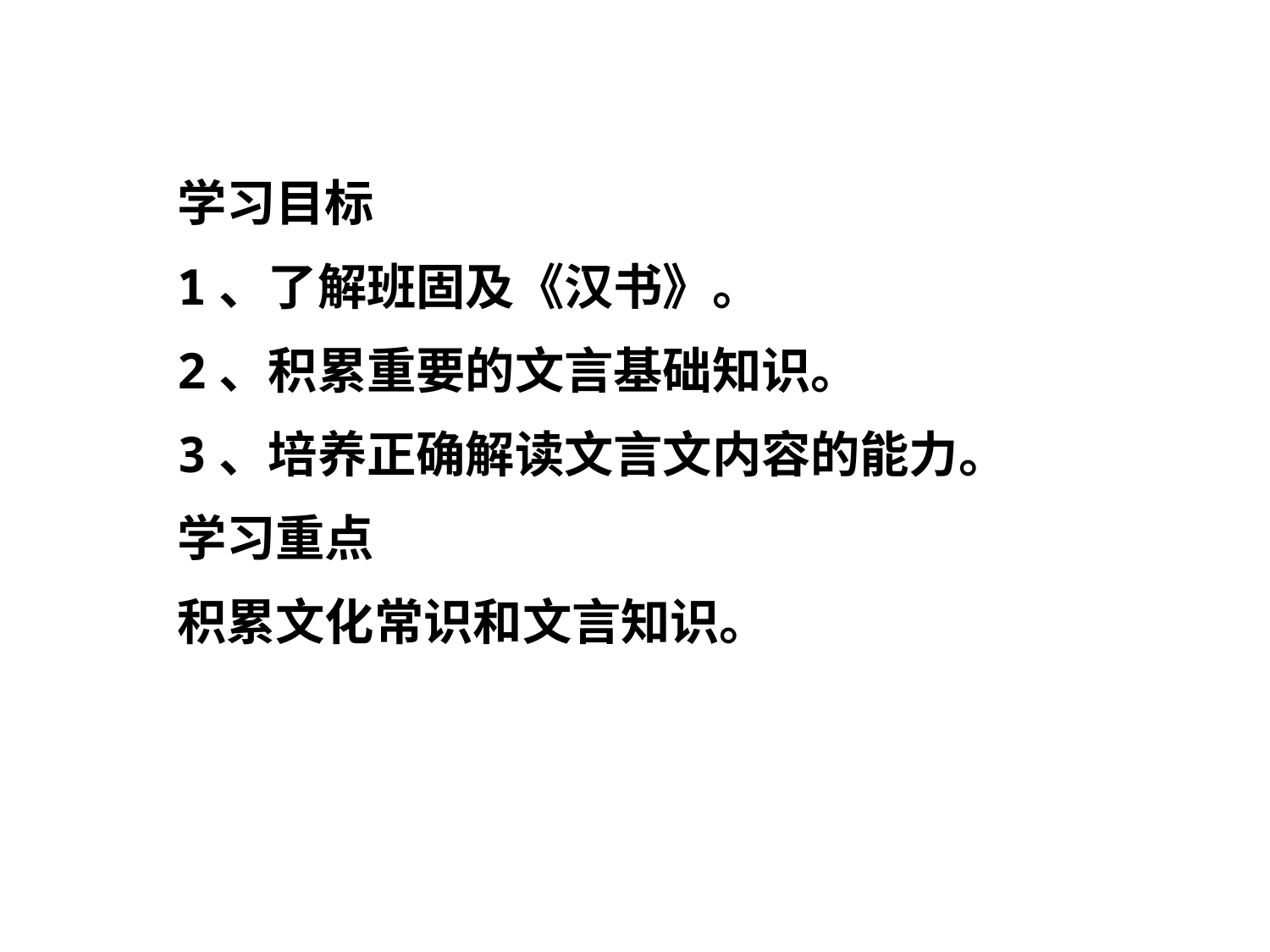

学习目标
1、了解班固及《汉书》。
2、积累重要的文言基础知识。
3、培养正确解读文言文内容的能力。
学习重点
积累文化常识和文言知识。